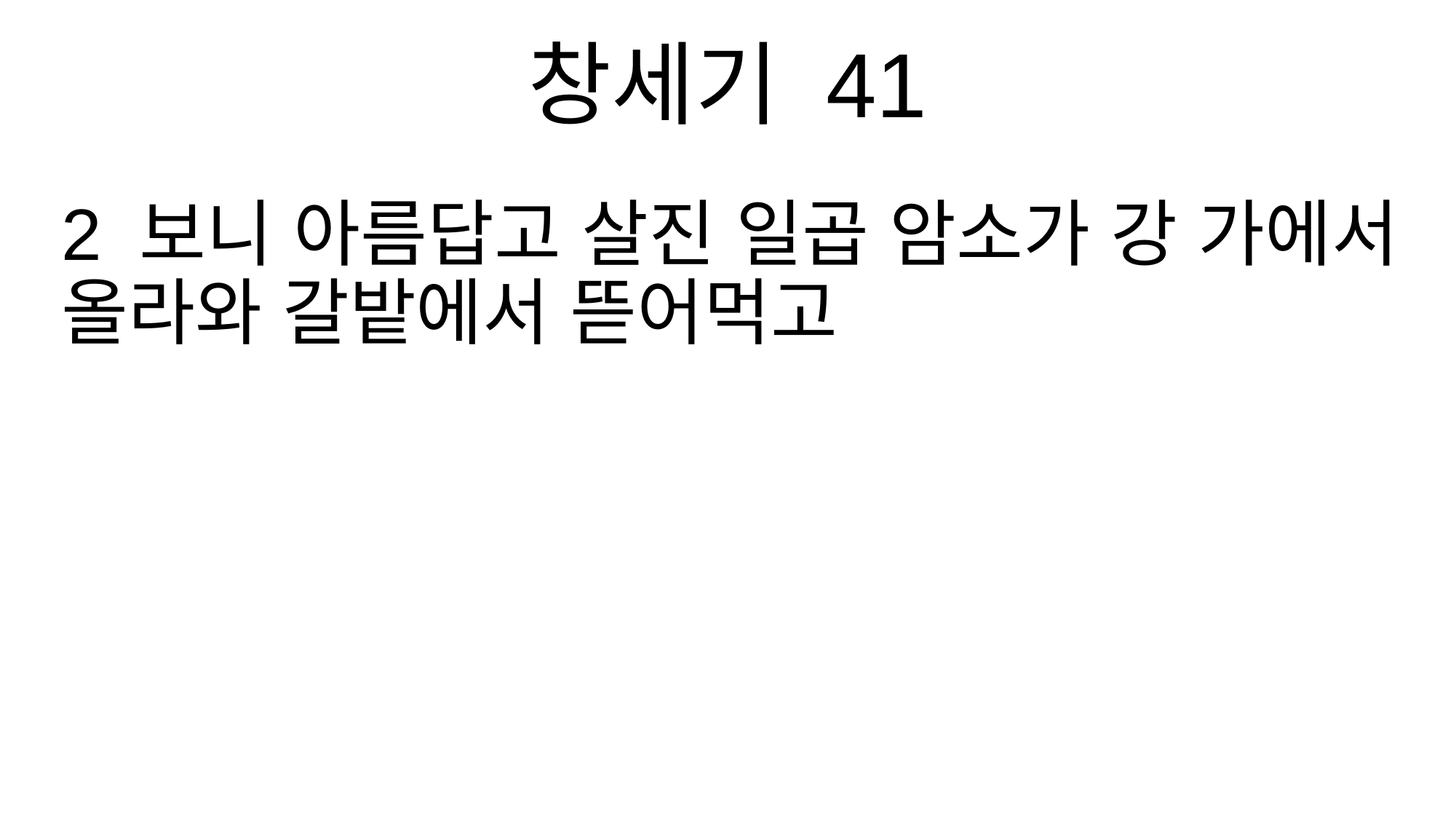

창세기 41
2 보니 아름답고 살진 일곱 암소가 강 가에서 올라와 갈밭에서 뜯어먹고